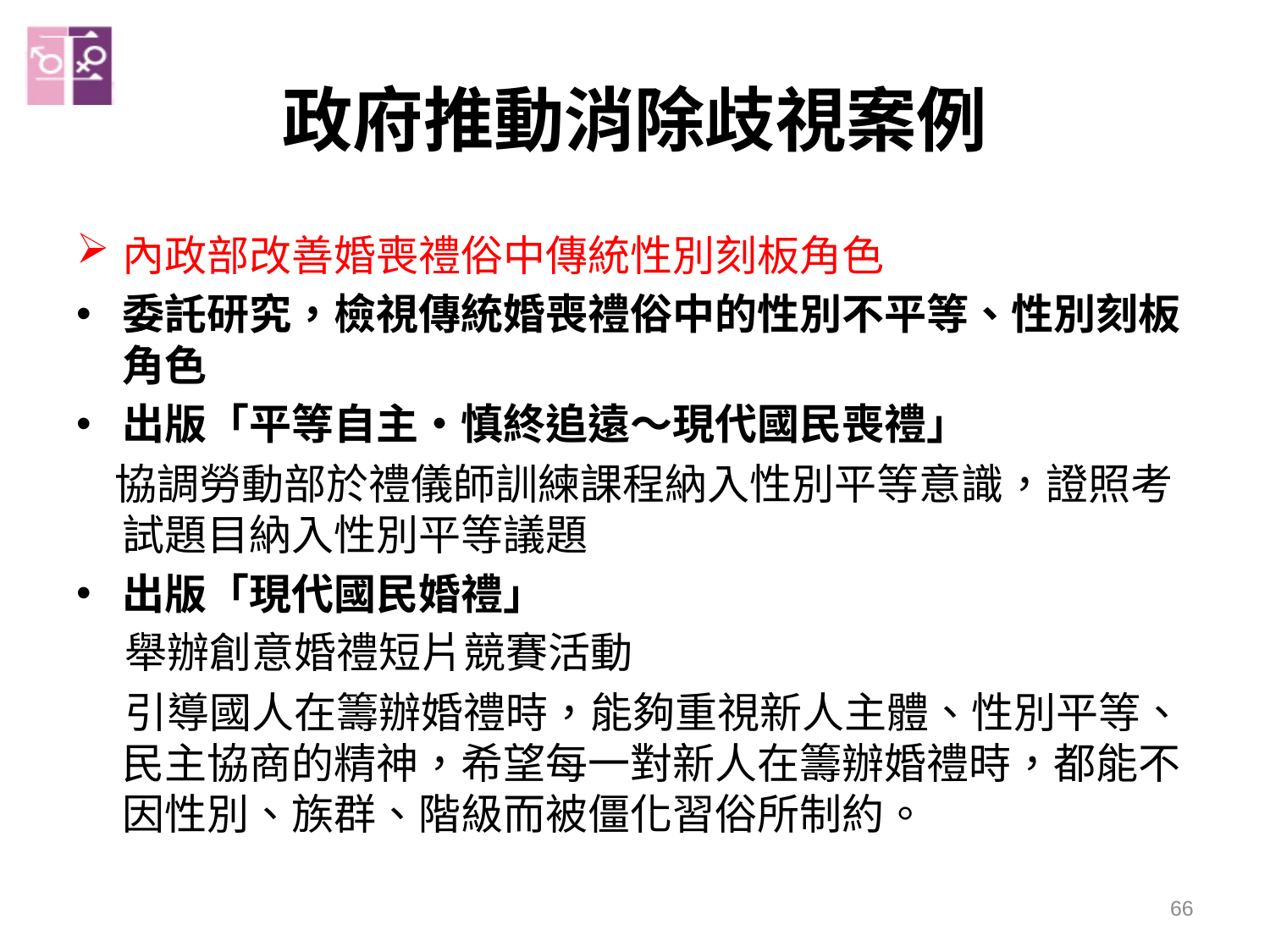

# 政府推動消除歧視案例
內政部改善婚喪禮俗中傳統性別刻板角色
委託研究，檢視傳統婚喪禮俗中的性別不平等、性別刻板角色
出版「平等自主‧慎終追遠～現代國民喪禮」
  協調勞動部於禮儀師訓練課程納入性別平等意識，證照考試題目納入性別平等議題
出版「現代國民婚禮」
舉辦創意婚禮短片競賽活動
引導國人在籌辦婚禮時，能夠重視新人主體、性別平等、民主協商的精神，希望每一對新人在籌辦婚禮時，都能不因性別、族群、階級而被僵化習俗所制約。
66